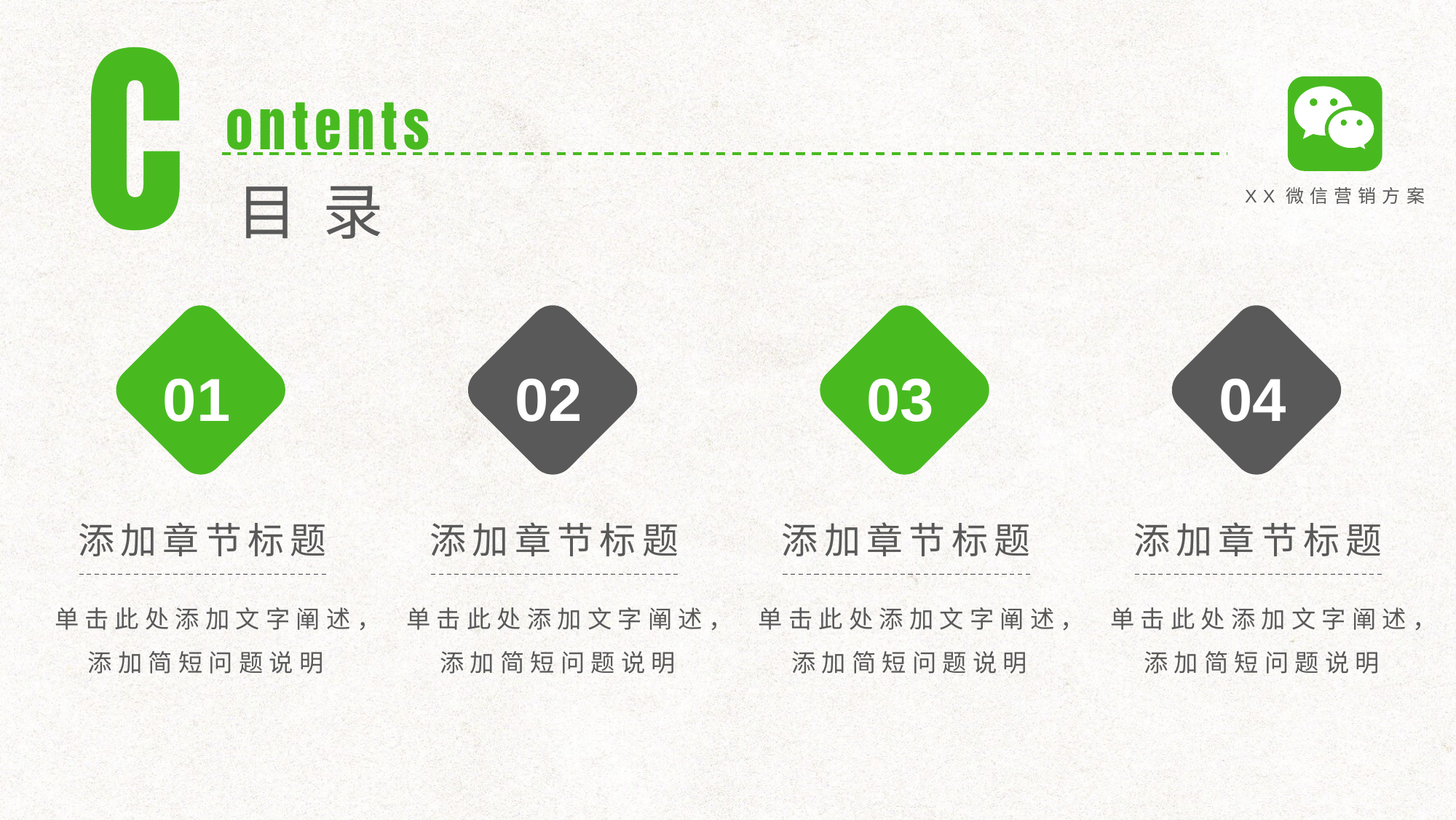

C
ontents

XX微信营销方案
目 录

01

02

03

04
添加章节标题
单击此处添加文字阐述，添加简短问题说明
添加章节标题
单击此处添加文字阐述，添加简短问题说明
添加章节标题
单击此处添加文字阐述，添加简短问题说明
添加章节标题
单击此处添加文字阐述，添加简短问题说明